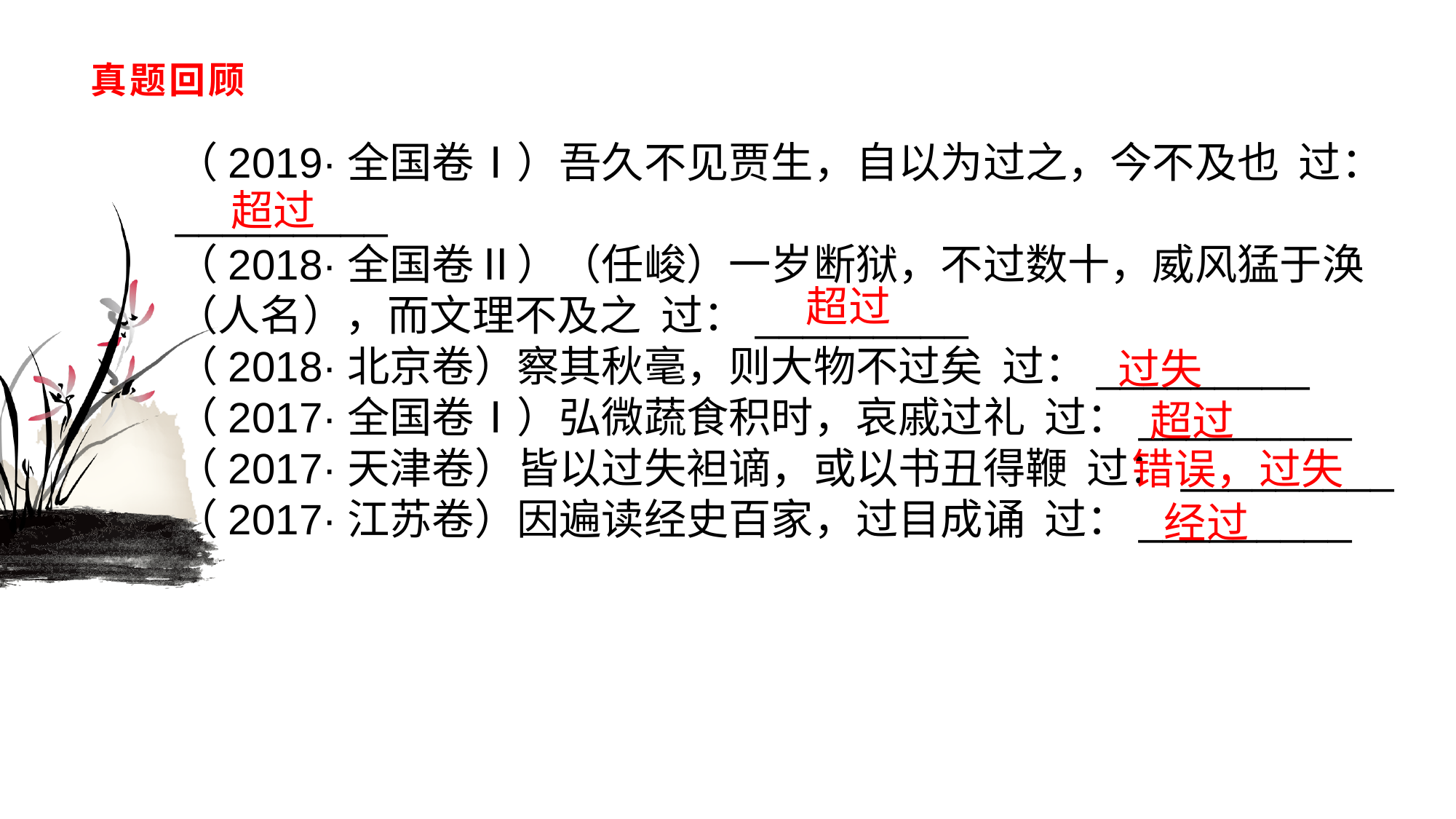

# 真题回顾
（2019·全国卷Ⅰ）吾久不见贾生，自以为过之，今不及也  过：_________（2018·全国卷Ⅱ）（任峻）一岁断狱，不过数十，威风猛于涣（人名），而文理不及之  过：_________（2018·北京卷）察其秋毫，则大物不过矣  过：_________（2017·全国卷Ⅰ）弘微蔬食积时，哀戚过礼  过：_________（2017·天津卷）皆以过失袒谪，或以书丑得鞭  过：_________（2017·江苏卷）因遍读经史百家，过目成诵  过：_________
超过
超过
过失
超过
错误，过失
经过